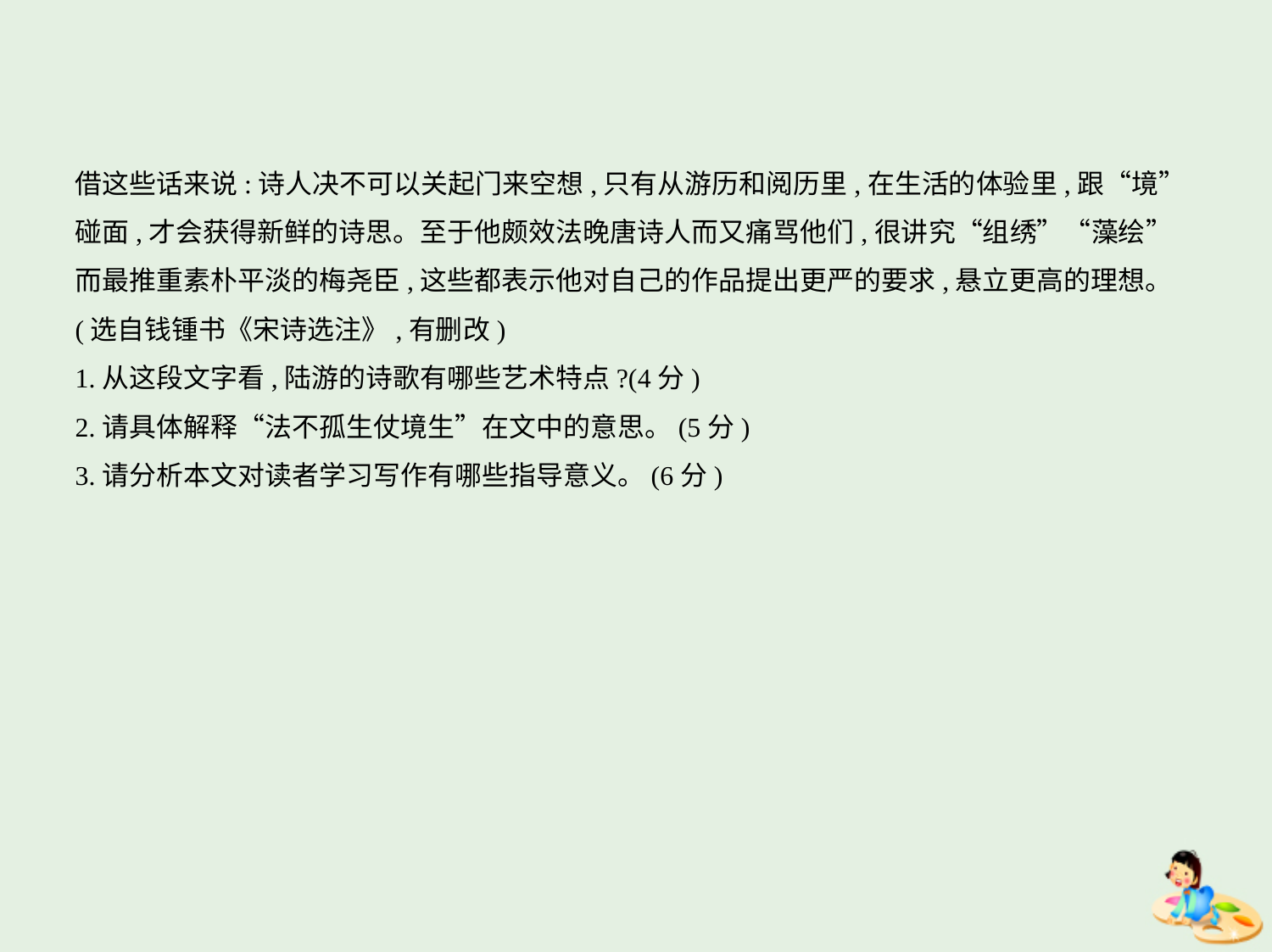

借这些话来说:诗人决不可以关起门来空想,只有从游历和阅历里,在生活的体验里,跟“境”
碰面,才会获得新鲜的诗思。至于他颇效法晚唐诗人而又痛骂他们,很讲究“组绣”“藻绘”
而最推重素朴平淡的梅尧臣,这些都表示他对自己的作品提出更严的要求,悬立更高的理想。
(选自钱锺书《宋诗选注》,有删改)
1.从这段文字看,陆游的诗歌有哪些艺术特点?(4分)
2.请具体解释“法不孤生仗境生”在文中的意思。(5分)
3.请分析本文对读者学习写作有哪些指导意义。(6分)